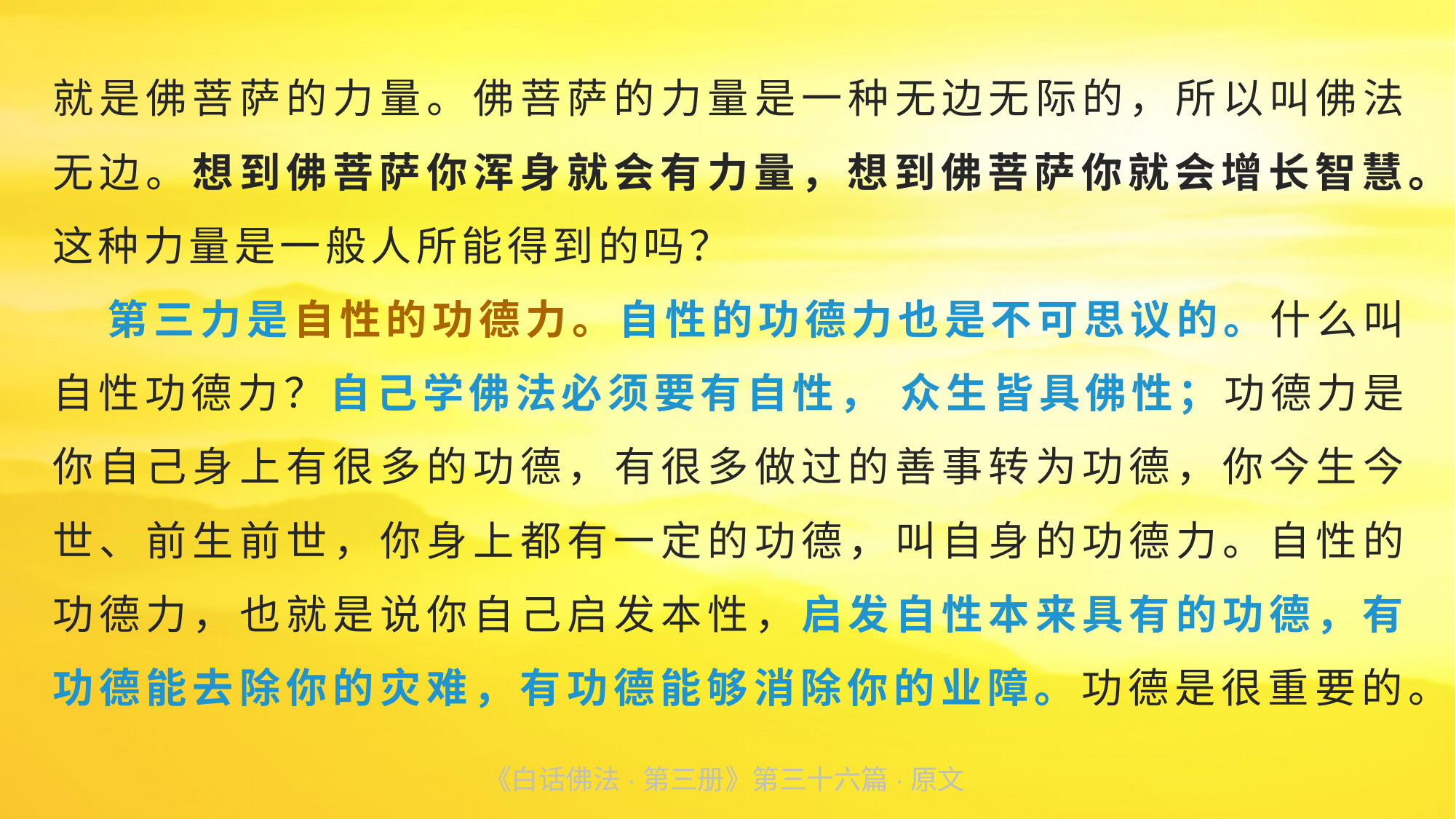

就是佛菩萨的力量。佛菩萨的力量是一种无边无际的，所以叫佛法无边。想到佛菩萨你浑身就会有力量，想到佛菩萨你就会增长智慧。这种力量是一般人所能得到的吗？
   第三力是自性的功德力。自性的功德力也是不可思议的。什么叫自性功德力？自己学佛法必须要有自性， 众生皆具佛性；功德力是你自己身上有很多的功德，有很多做过的善事转为功德，你今生今世、前生前世，你身上都有一定的功德，叫自身的功德力。自性的功德力，也就是说你自己启发本性，启发自性本来具有的功德，有功德能去除你的灾难，有功德能够消除你的业障。功德是很重要的。
《白话佛法·第三册》第三十六篇·原文